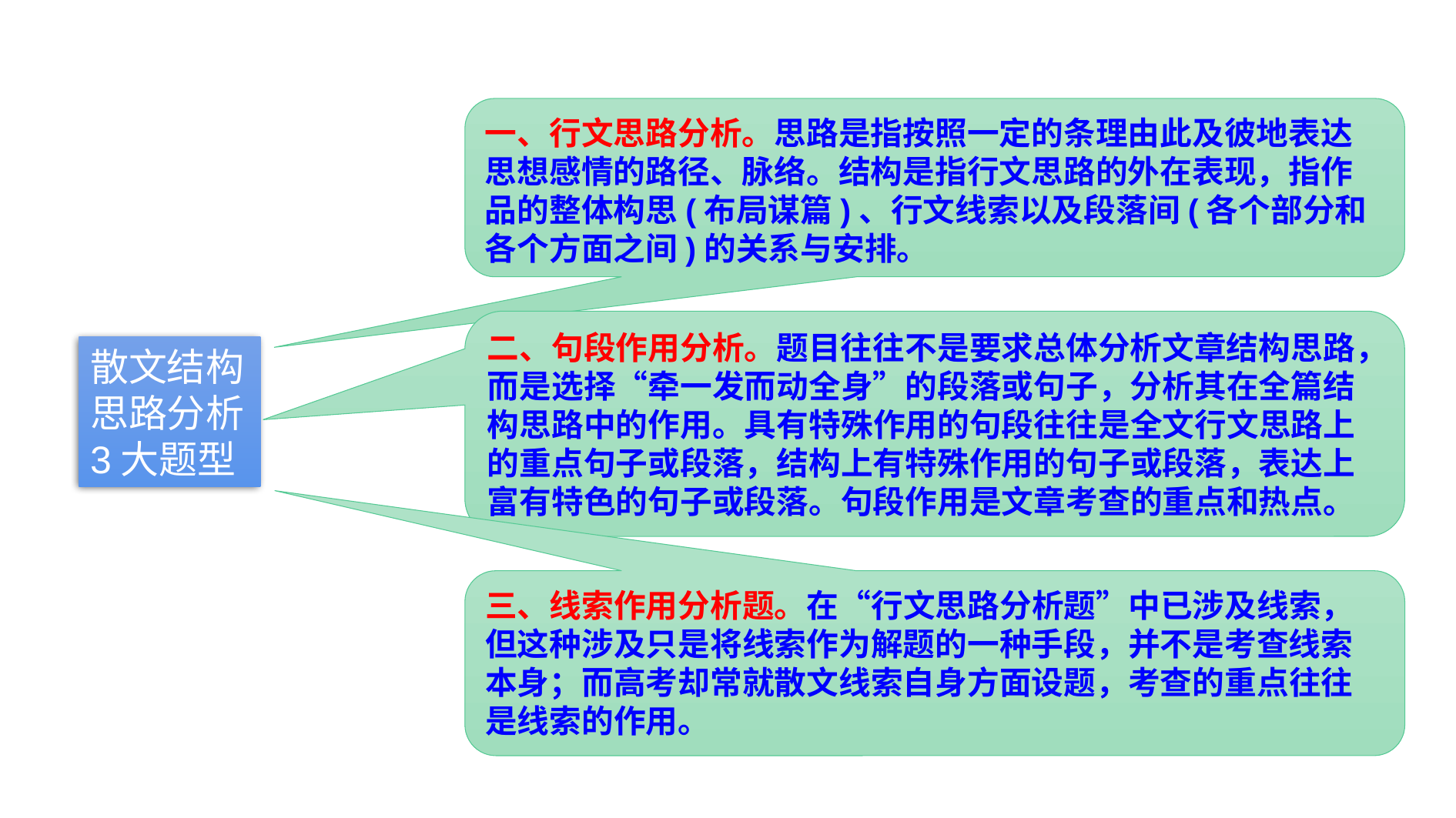

一、行文思路分析。思路是指按照一定的条理由此及彼地表达思想感情的路径、脉络。结构是指行文思路的外在表现，指作品的整体构思(布局谋篇)、行文线索以及段落间(各个部分和各个方面之间)的关系与安排。
二、句段作用分析。题目往往不是要求总体分析文章结构思路，而是选择“牵一发而动全身”的段落或句子，分析其在全篇结构思路中的作用。具有特殊作用的句段往往是全文行文思路上的重点句子或段落，结构上有特殊作用的句子或段落，表达上富有特色的句子或段落。句段作用是文章考查的重点和热点。
散文结构思路分析3大题型
三、线索作用分析题。在“行文思路分析题”中已涉及线索，但这种涉及只是将线索作为解题的一种手段，并不是考查线索本身；而高考却常就散文线索自身方面设题，考查的重点往往是线索的作用。